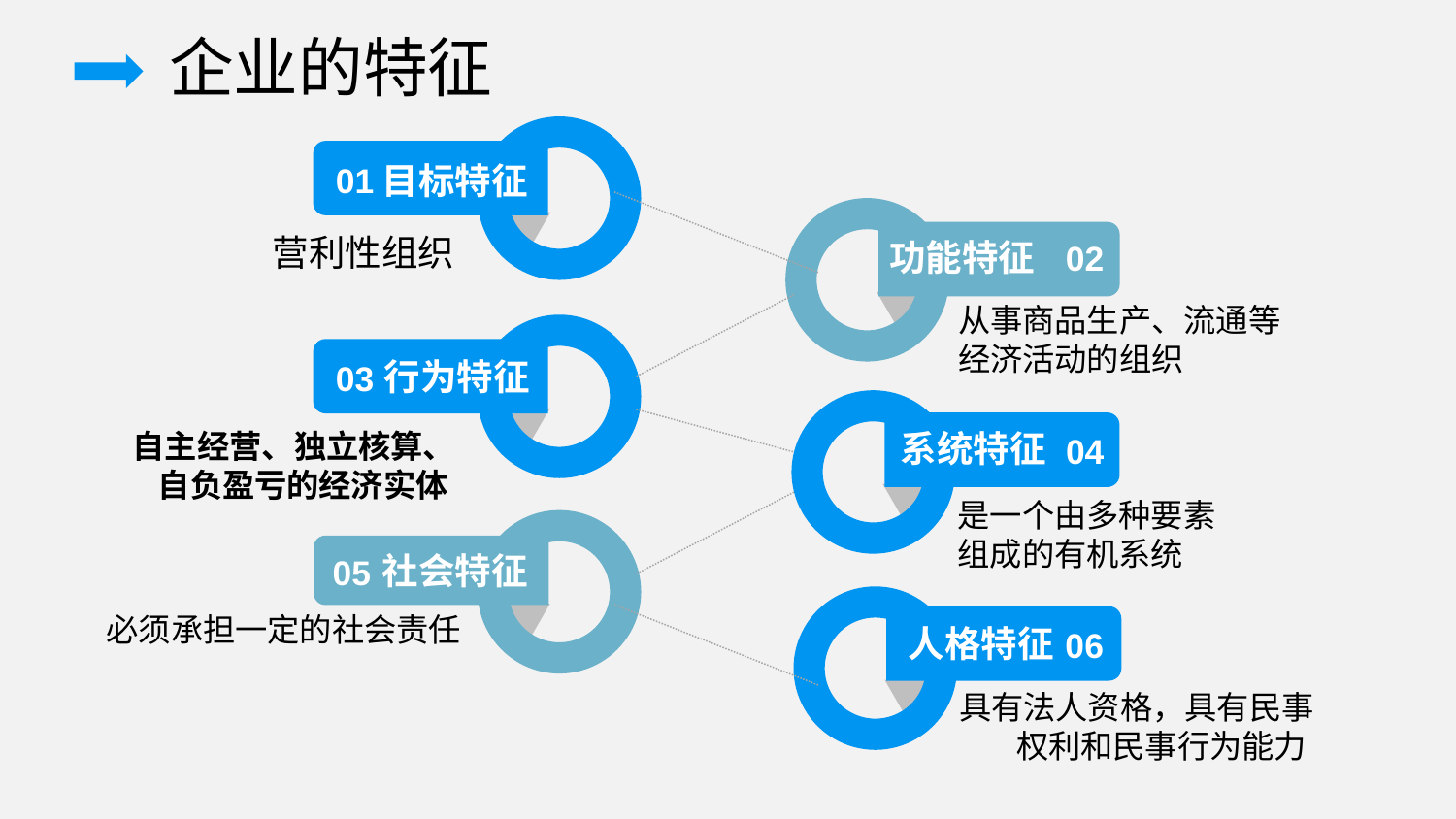

企业的特征

01
目标特征
营利性组织

02
功能特征
从事商品生产、流通等
经济活动的组织

03
行为特征
自主经营、独立核算、
自负盈亏的经济实体

04
系统特征
是一个由多种要素
组成的有机系统

05
社会特征
必须承担一定的社会责任

06
人格特征
具有法人资格，具有民事
权利和民事行为能力